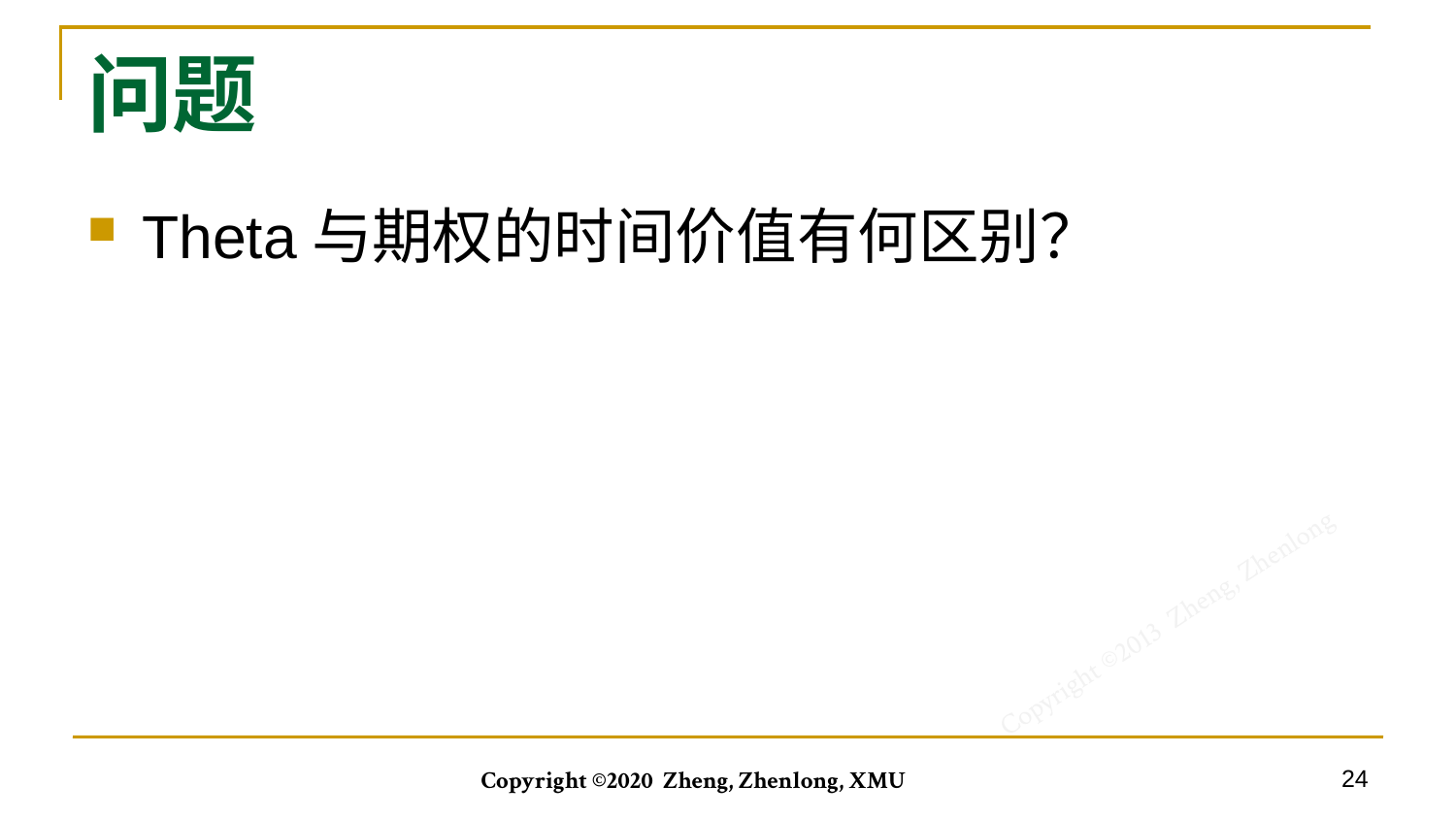

# 问题
Theta与期权的时间价值有何区别？
24
Copyright ©2020  Zheng, Zhenlong, XMU